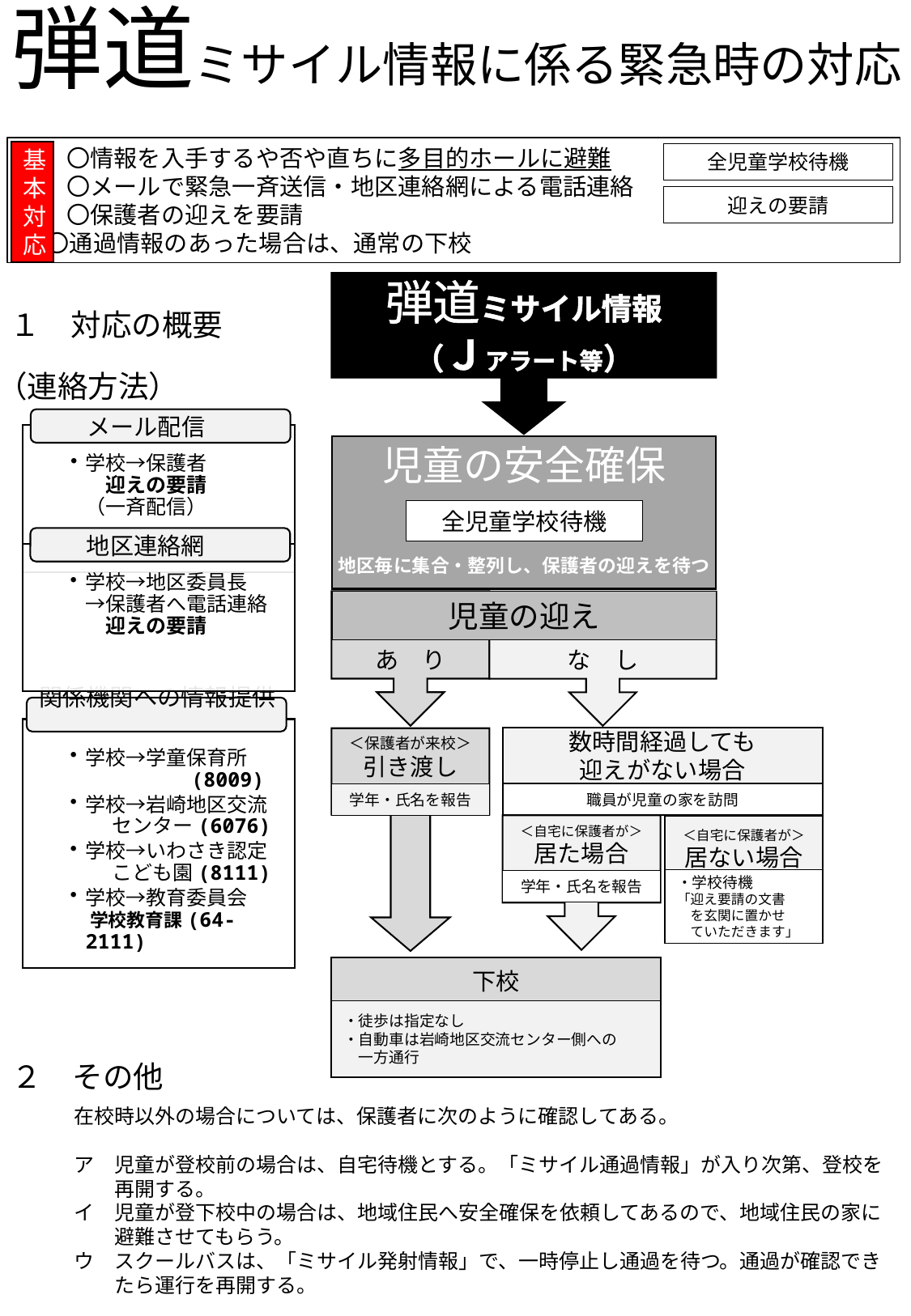

弾道ミサイル情報に係る緊急時の対応
　　〇情報を入手するや否や直ちに多目的ホールに避難
　　〇メールで緊急一斉送信・地区連絡網による電話連絡
　　〇保護者の迎えを要請
    〇通過情報のあった場合は、通常の下校
基本対応
全児童学校待機
迎えの要請
学校→保護者
　迎えの要請
（一斉配信）

メール配信
弾道ミサイル情報
（Ｊアラート等）
１　対応の概要
（連絡方法）
学校→地区委員長
→保護者へ電話連絡
　迎えの要請

地区連絡網
児童の安全確保

全児童学校待機
地区毎に集合・整列し、保護者の迎えを待つ

あ　り

な　し
児童の迎え
学校→学童保育所
　　　　　(8009)
学校→岩崎地区交流
      センター(6076)
学校→いわさき認定
      こども園(8111)
学校→教育委員会
 学校教育課(64-2111)
関係機関への情報提供
数時間経過しても
迎えがない場合
＜保護者が来校＞
引き渡し

学年・氏名を報告
職員が児童の家を訪問
＜自宅に保護者が＞
居た場合

＜自宅に保護者が＞
居ない場合

・学校待機
「迎え要請の文書
　を玄関に置かせ
　ていただきます」
学年・氏名を報告
下校

・徒歩は指定なし
・自動車は岩崎地区交流センター側への
　一方通行
２　その他
在校時以外の場合については、保護者に次のように確認してある。

ア　児童が登校前の場合は、自宅待機とする。「ミサイル通過情報」が入り次第、登校を
　　再開する。
イ　児童が登下校中の場合は、地域住民へ安全確保を依頼してあるので、地域住民の家に
　　避難させてもらう。
ウ　スクールバスは、「ミサイル発射情報」で、一時停止し通過を待つ。通過が確認でき
　　たら運行を再開する。